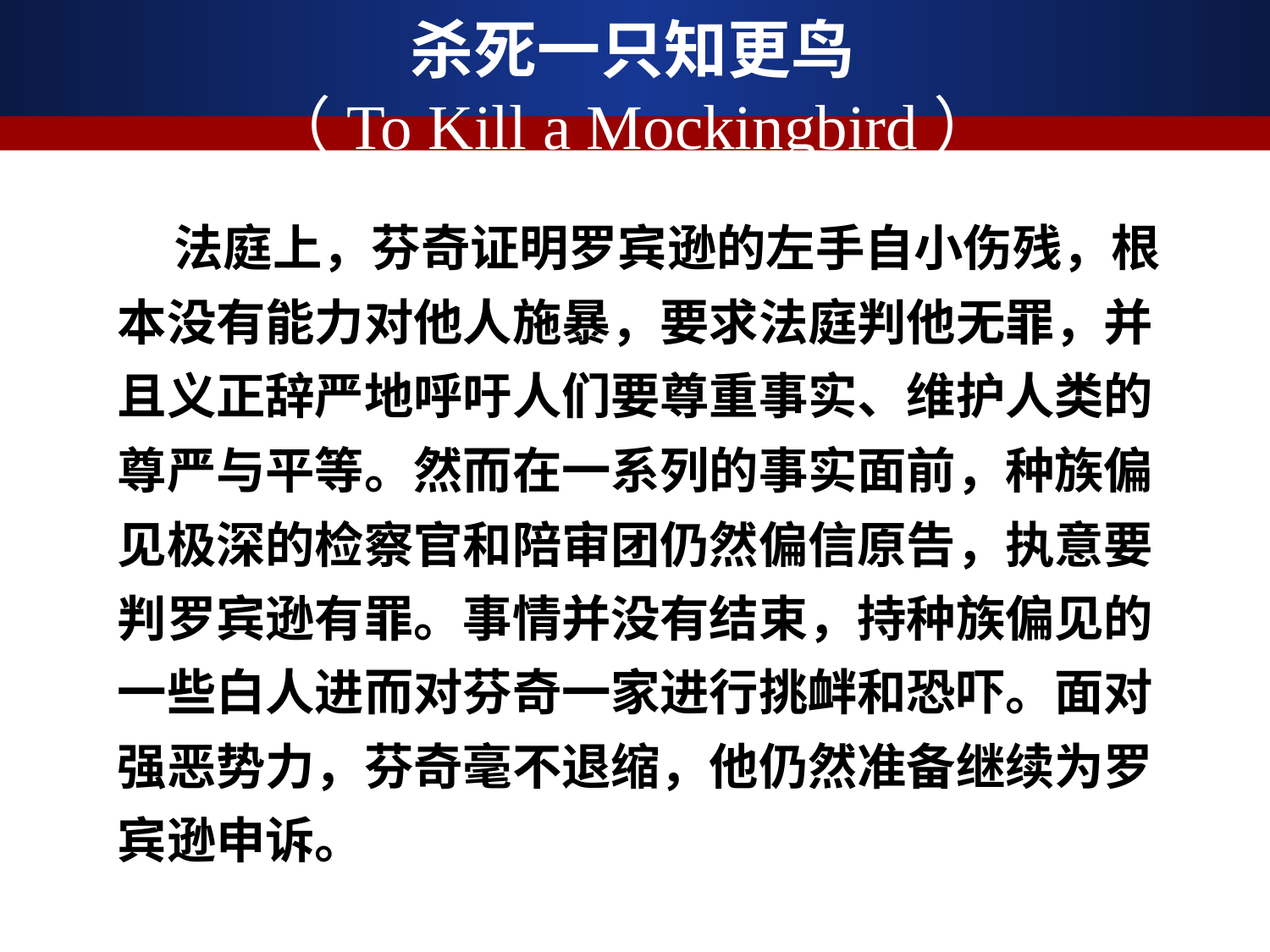

# 杀死一只知更鸟 （To Kill a Mockingbird）
    法庭上，芬奇证明罗宾逊的左手自小伤残，根本没有能力对他人施暴，要求法庭判他无罪，并且义正辞严地呼吁人们要尊重事实、维护人类的尊严与平等。然而在一系列的事实面前，种族偏见极深的检察官和陪审团仍然偏信原告，执意要判罗宾逊有罪。事情并没有结束，持种族偏见的一些白人进而对芬奇一家进行挑衅和恐吓。面对强恶势力，芬奇毫不退缩，他仍然准备继续为罗宾逊申诉。